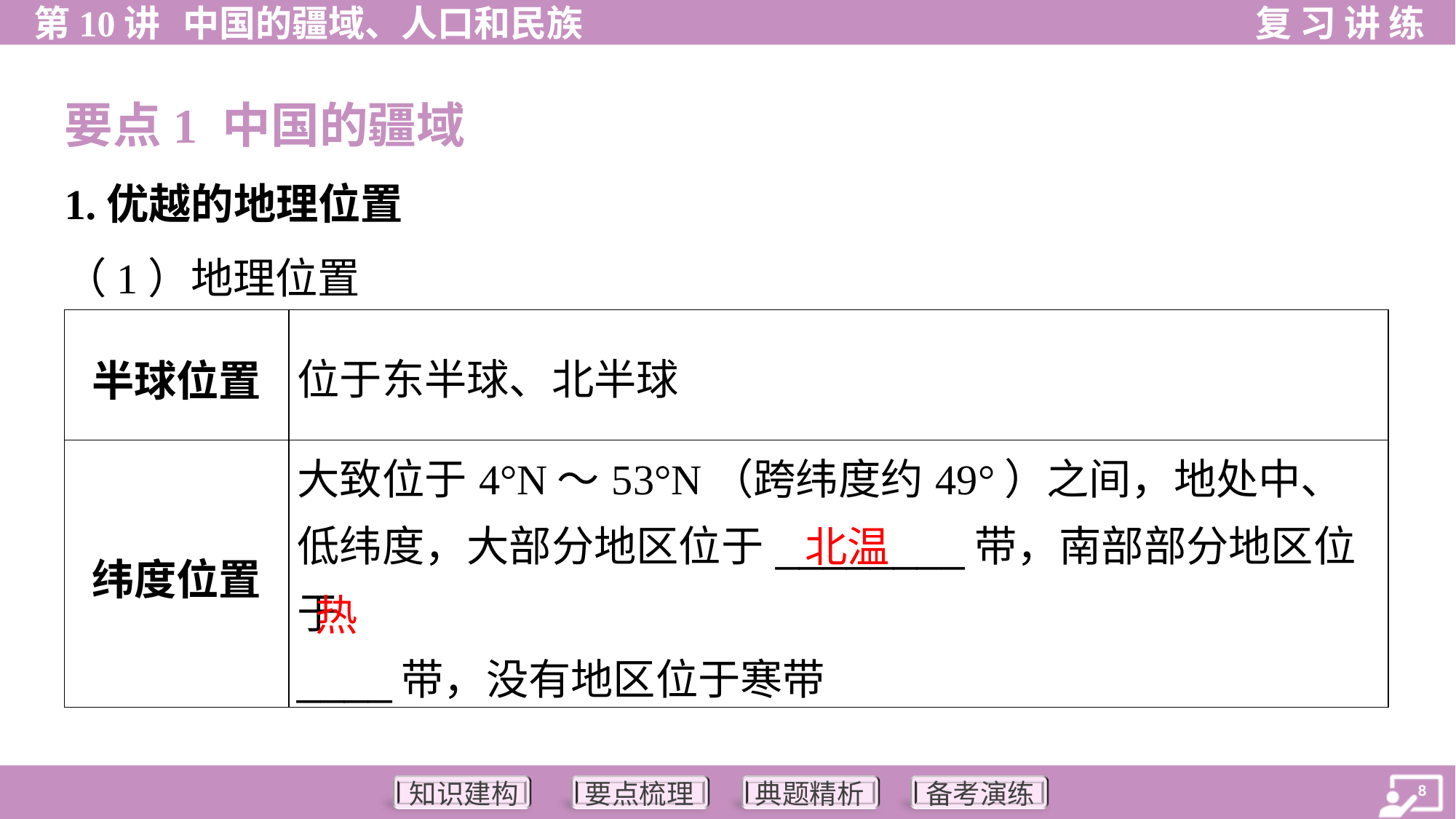

要点1 中国的疆域
1.优越的地理位置
（1）地理位置
| 半球位置 | 位于东半球、北半球 |
| --- | --- |
| 纬度位置 | 大致位于4°N～53°N（跨纬度约49°）之间，地处中、低纬度，大部分地区位于\_\_\_\_\_\_\_\_带，南部部分地区位于 \_\_\_\_带，没有地区位于寒带 |
北温
热